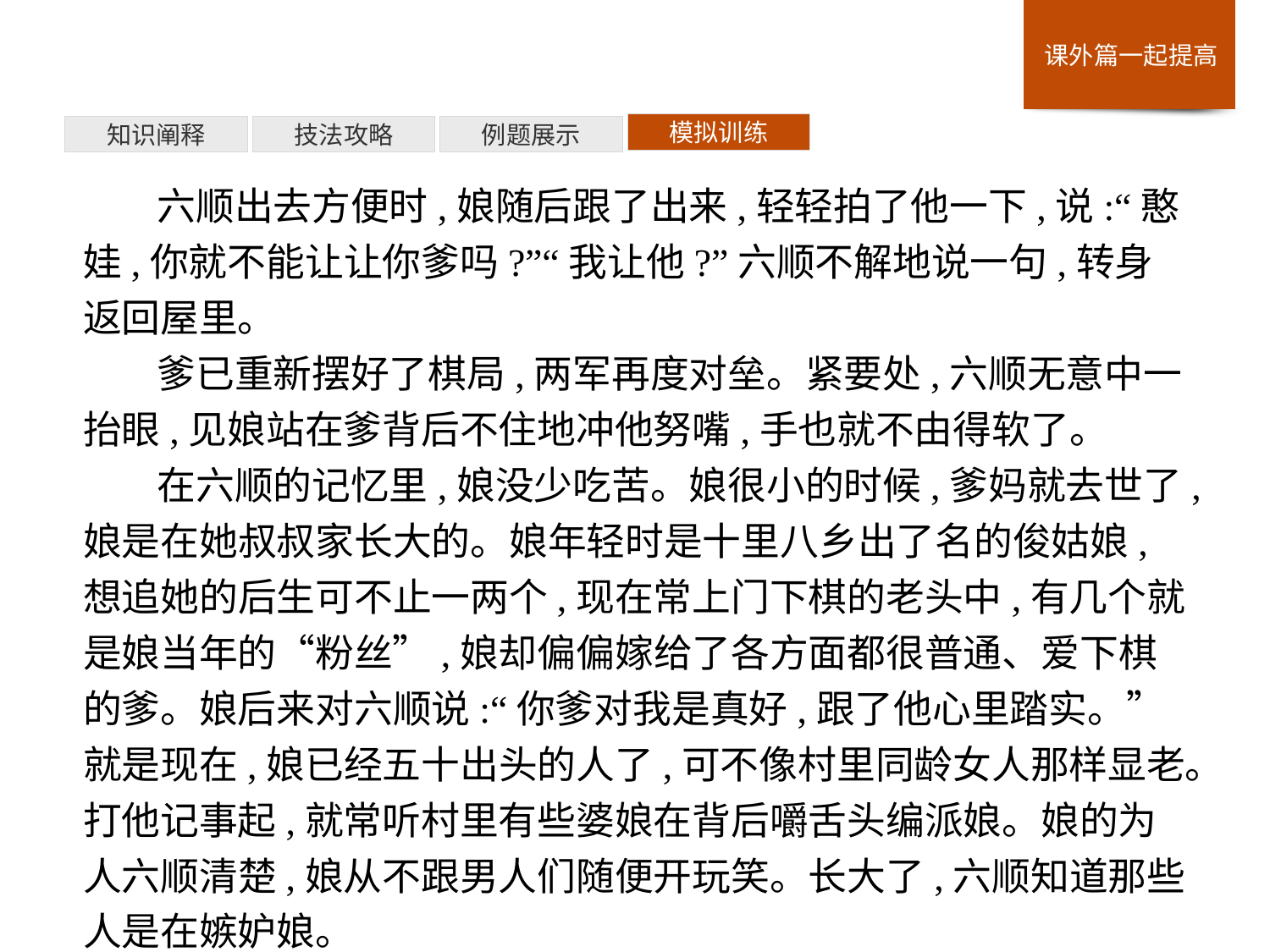

模拟训练
例题展示
技法攻略
知识阐释
六顺出去方便时,娘随后跟了出来,轻轻拍了他一下,说:“憨娃,你就不能让让你爹吗?”“我让他?”六顺不解地说一句,转身返回屋里。
爹已重新摆好了棋局,两军再度对垒。紧要处,六顺无意中一抬眼,见娘站在爹背后不住地冲他努嘴,手也就不由得软了。
在六顺的记忆里,娘没少吃苦。娘很小的时候,爹妈就去世了,娘是在她叔叔家长大的。娘年轻时是十里八乡出了名的俊姑娘,想追她的后生可不止一两个,现在常上门下棋的老头中,有几个就是娘当年的“粉丝”,娘却偏偏嫁给了各方面都很普通、爱下棋的爹。娘后来对六顺说:“你爹对我是真好,跟了他心里踏实。”就是现在,娘已经五十出头的人了,可不像村里同龄女人那样显老。打他记事起,就常听村里有些婆娘在背后嚼舌头编派娘。娘的为人六顺清楚,娘从不跟男人们随便开玩笑。长大了,六顺知道那些人是在嫉妒娘。